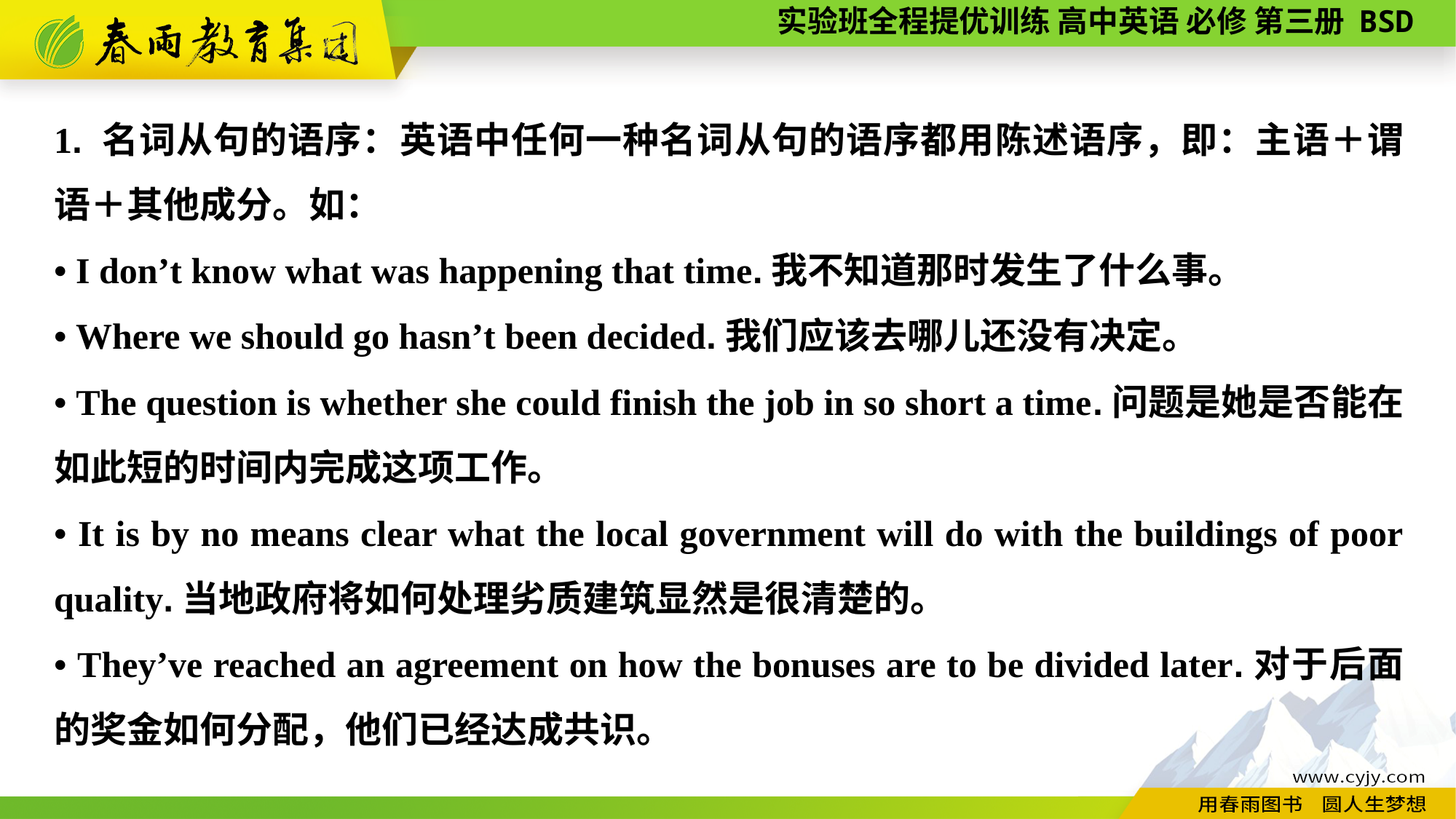

1. 名词从句的语序：英语中任何一种名词从句的语序都用陈述语序，即：主语＋谓语＋其他成分。如：
• I don’t know what was happening that time.我不知道那时发生了什么事。
• Where we should go hasn’t been decided.我们应该去哪儿还没有决定。
• The question is whether she could finish the job in so short a time.问题是她是否能在如此短的时间内完成这项工作。
• It is by no means clear what the local government will do with the buildings of poor quality.当地政府将如何处理劣质建筑显然是很清楚的。
• They’ve reached an agreement on how the bonuses are to be divided later.对于后面的奖金如何分配，他们已经达成共识。